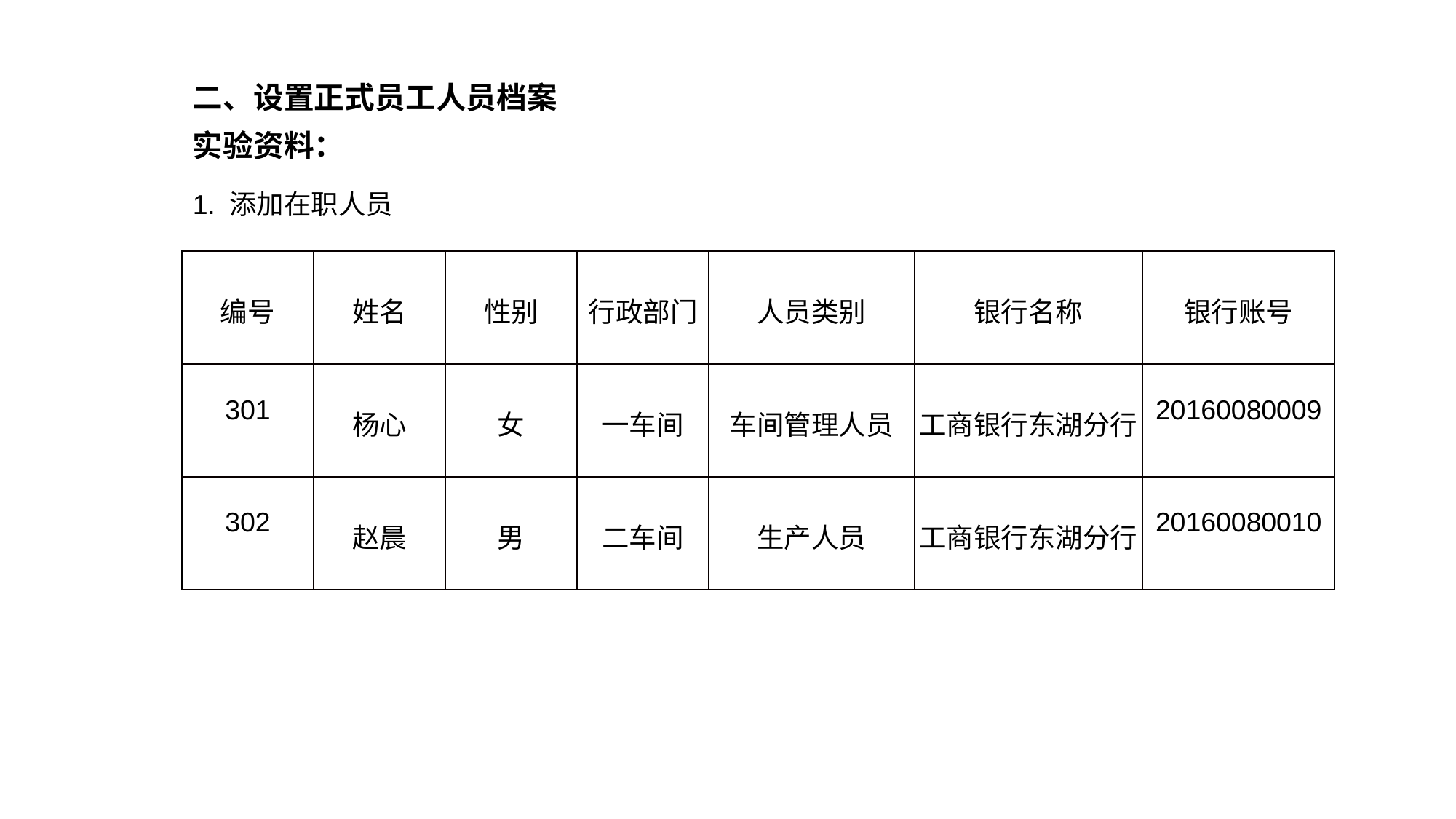

二、设置正式员工人员档案
实验资料：
1. 添加在职人员
| 编号 | 姓名 | 性别 | 行政部门 | 人员类别 | 银行名称 | 银行账号 |
| --- | --- | --- | --- | --- | --- | --- |
| 301 | 杨心 | 女 | 一车间 | 车间管理人员 | 工商银行东湖分行 | 20160080009 |
| 302 | 赵晨 | 男 | 二车间 | 生产人员 | 工商银行东湖分行 | 20160080010 |